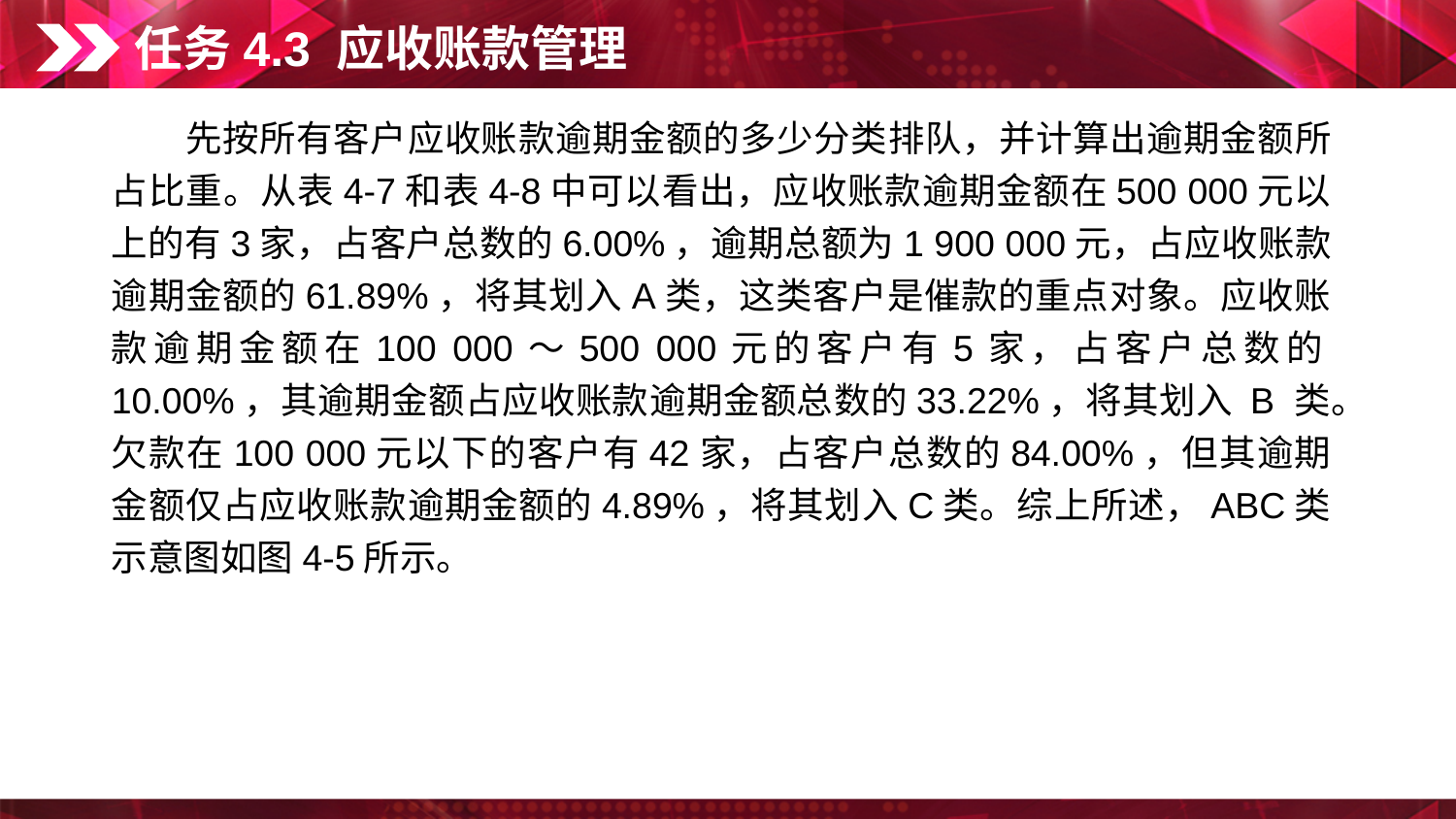

任务4.3 应收账款管理

　　先按所有客户应收账款逾期金额的多少分类排队，并计算出逾期金额所占比重。从表4-7和表4-8中可以看出，应收账款逾期金额在500 000元以上的有3家，占客户总数的6.00%，逾期总额为1 900 000元，占应收账款逾期金额的61.89%，将其划入A类，这类客户是催款的重点对象。应收账款逾期金额在100 000～500 000元的客户有5家，占客户总数的10.00%，其逾期金额占应收账款逾期金额总数的33.22%，将其划入 B 类。欠款在100 000元以下的客户有42家，占客户总数的84.00%，但其逾期金额仅占应收账款逾期金额的4.89%，将其划入C类。综上所述，ABC类示意图如图4-5所示。